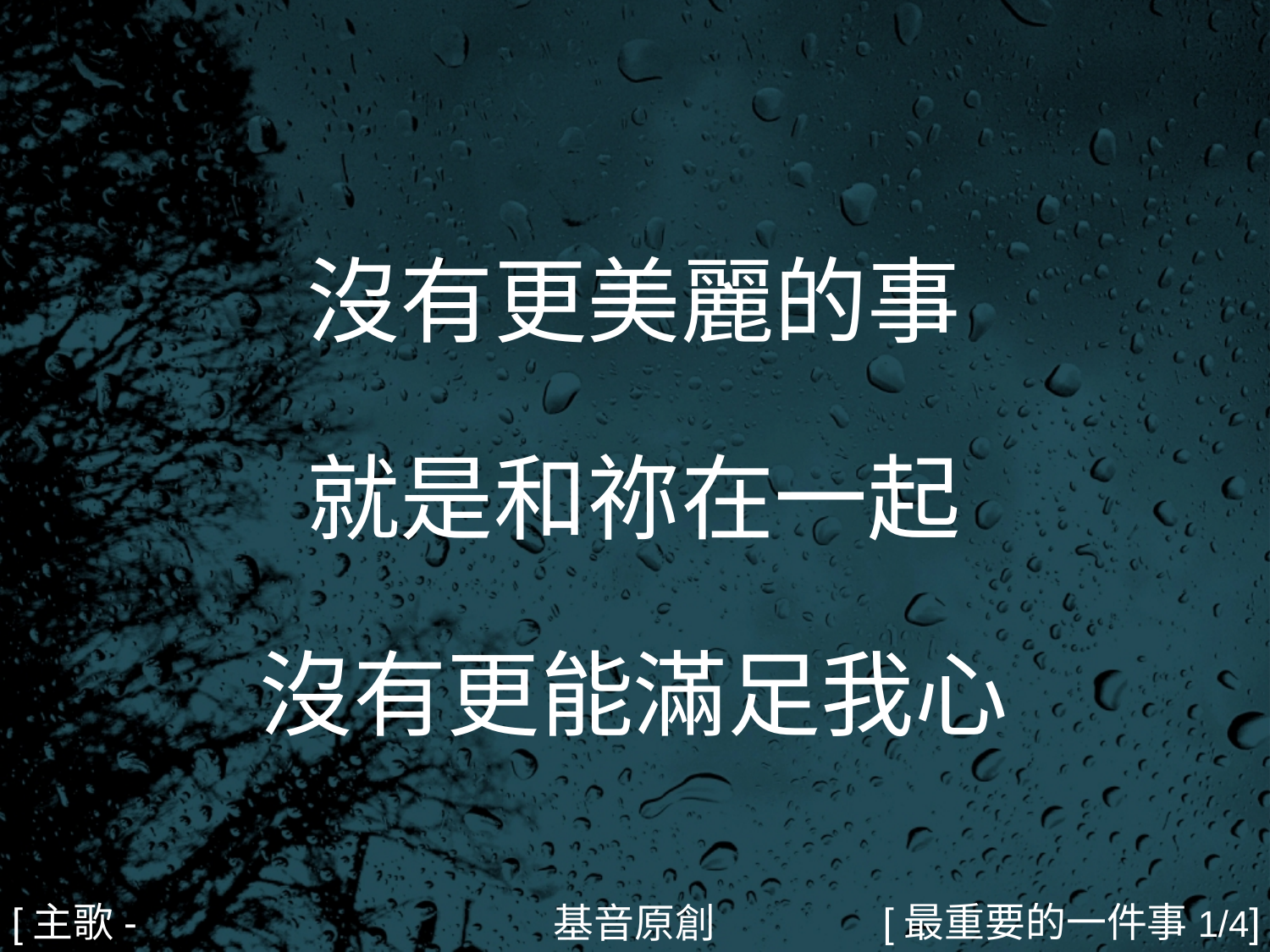

沒有更美麗的事

就是和祢在一起

沒有更能滿足我心
#

[主歌-1]
[最重要的一件事1/4]
基音原創